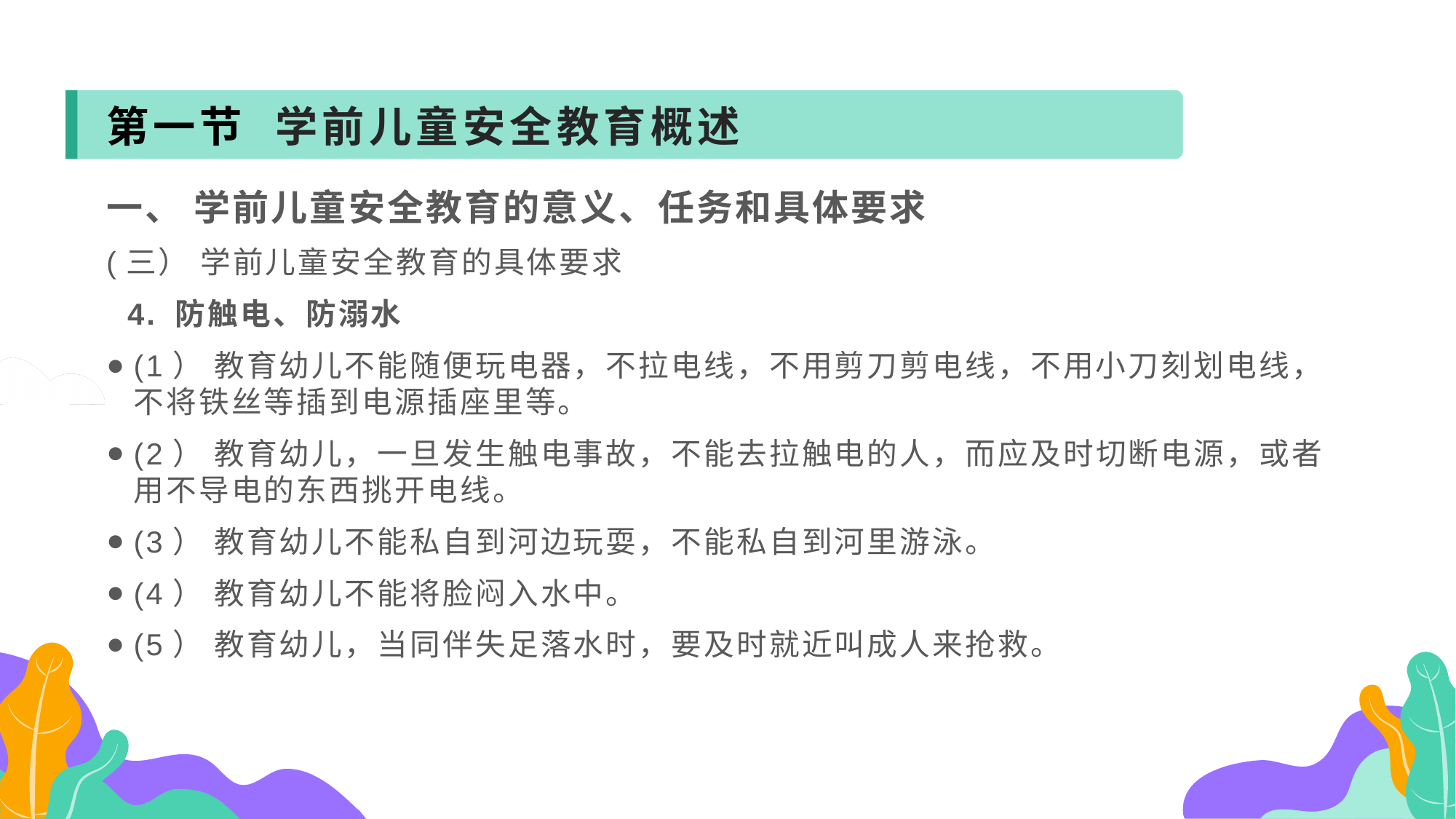

第一节  学前儿童安全教育概述
一、 学前儿童安全教育的意义、任务和具体要求
(三） 学前儿童安全教育的具体要求
  4. 防触电、防溺水
(1） 教育幼儿不能随便玩电器，不拉电线，不用剪刀剪电线，不用小刀刻划电线，不将铁丝等插到电源插座里等。
(2） 教育幼儿，一旦发生触电事故，不能去拉触电的人，而应及时切断电源，或者用不导电的东西挑开电线。
(3） 教育幼儿不能私自到河边玩耍，不能私自到河里游泳。
(4） 教育幼儿不能将脸闷入水中。
(5） 教育幼儿，当同伴失足落水时，要及时就近叫成人来抢救。